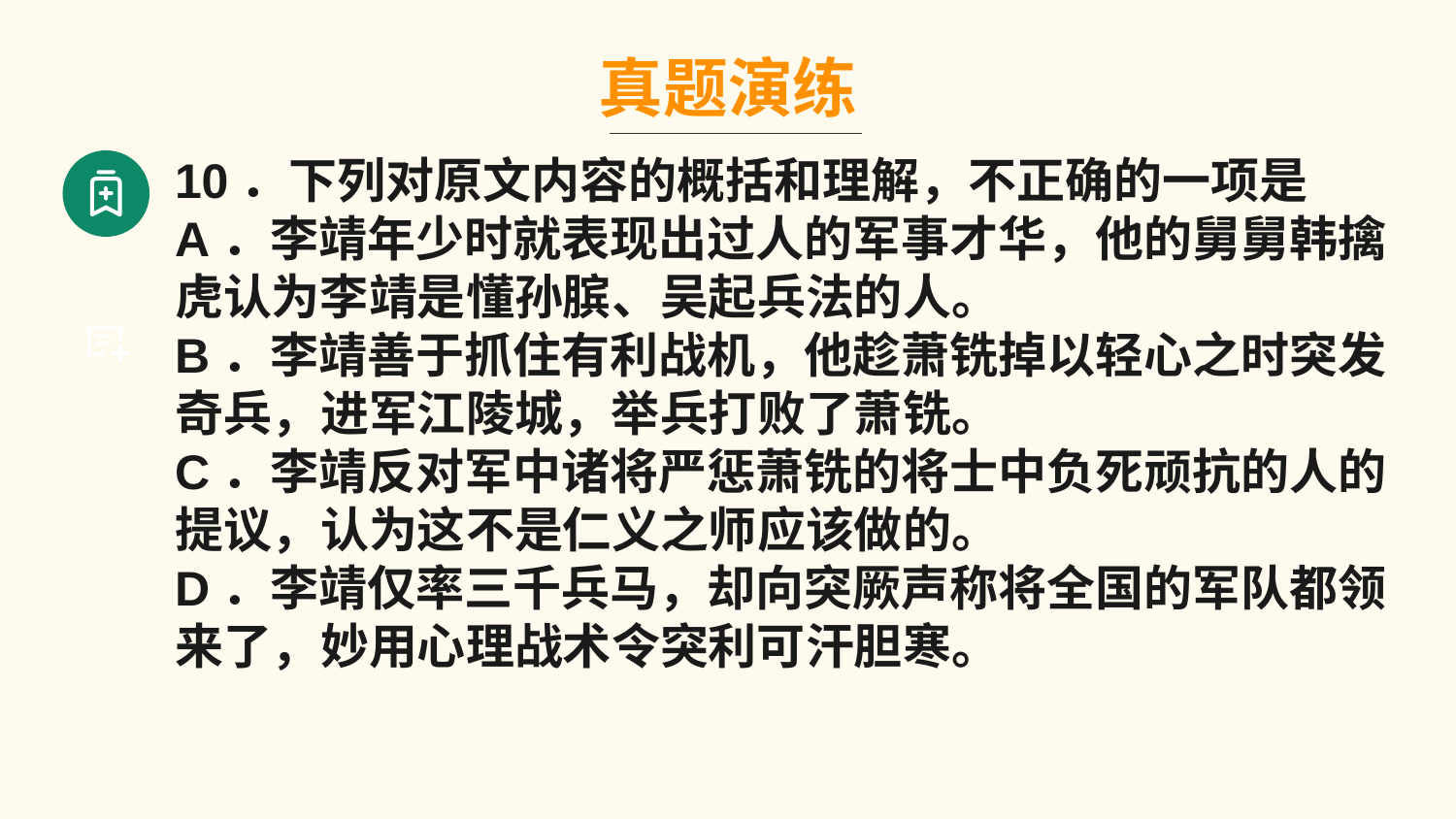

真题演练
10．下列对原文内容的概括和理解，不正确的一项是
A．李靖年少时就表现出过人的军事才华，他的舅舅韩擒虎认为李靖是懂孙膑、吴起兵法的人。
B．李靖善于抓住有利战机，他趁萧铣掉以轻心之时突发奇兵，进军江陵城，举兵打败了萧铣。
C．李靖反对军中诸将严惩萧铣的将士中负死顽抗的人的提议，认为这不是仁义之师应该做的。
D．李靖仅率三千兵马，却向突厥声称将全国的军队都领来了，妙用心理战术令突利可汗胆寒。